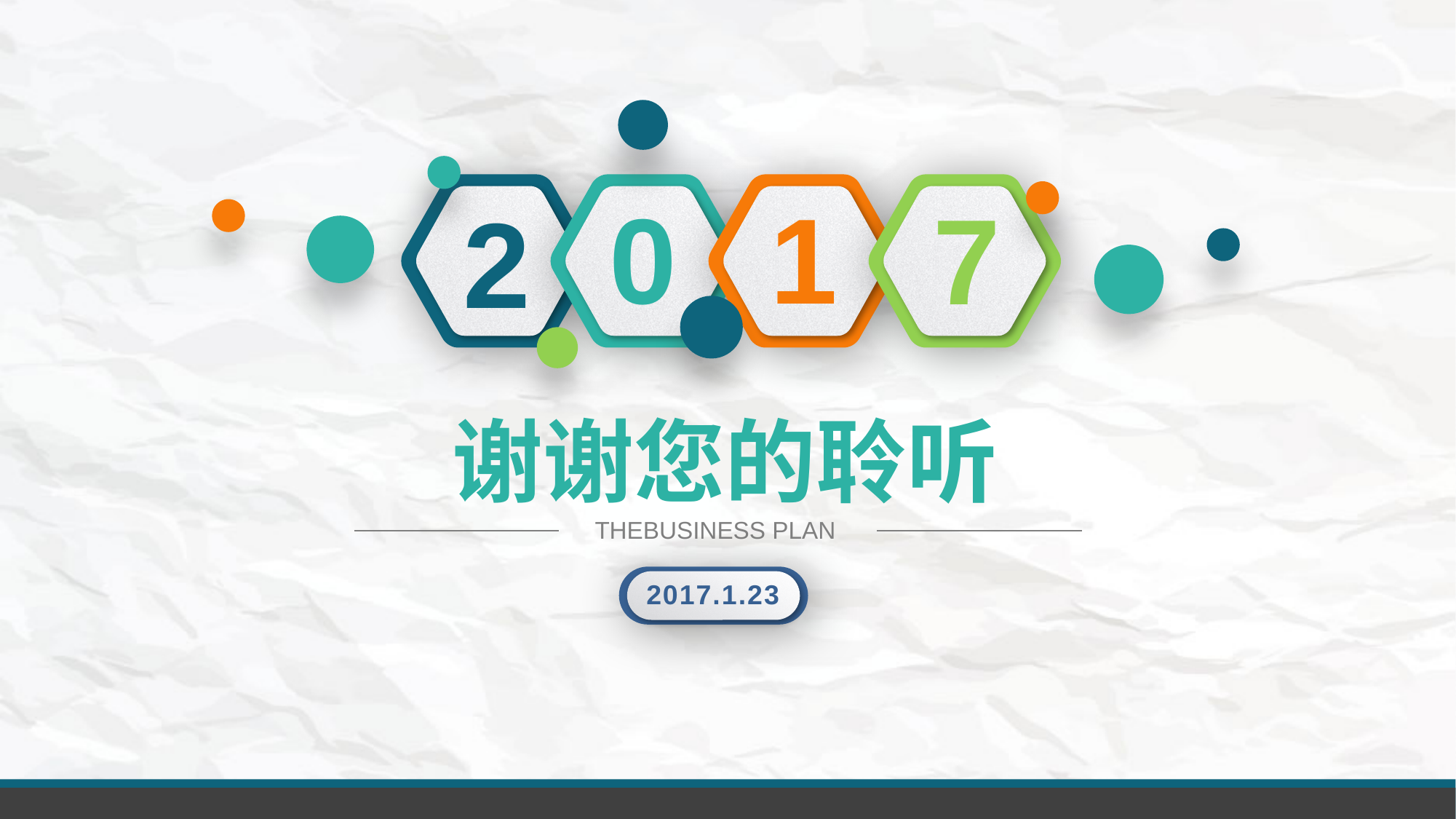

0
1
7
2

谢谢您的聆听
THEBUSINESS PLAN

2017.1.23